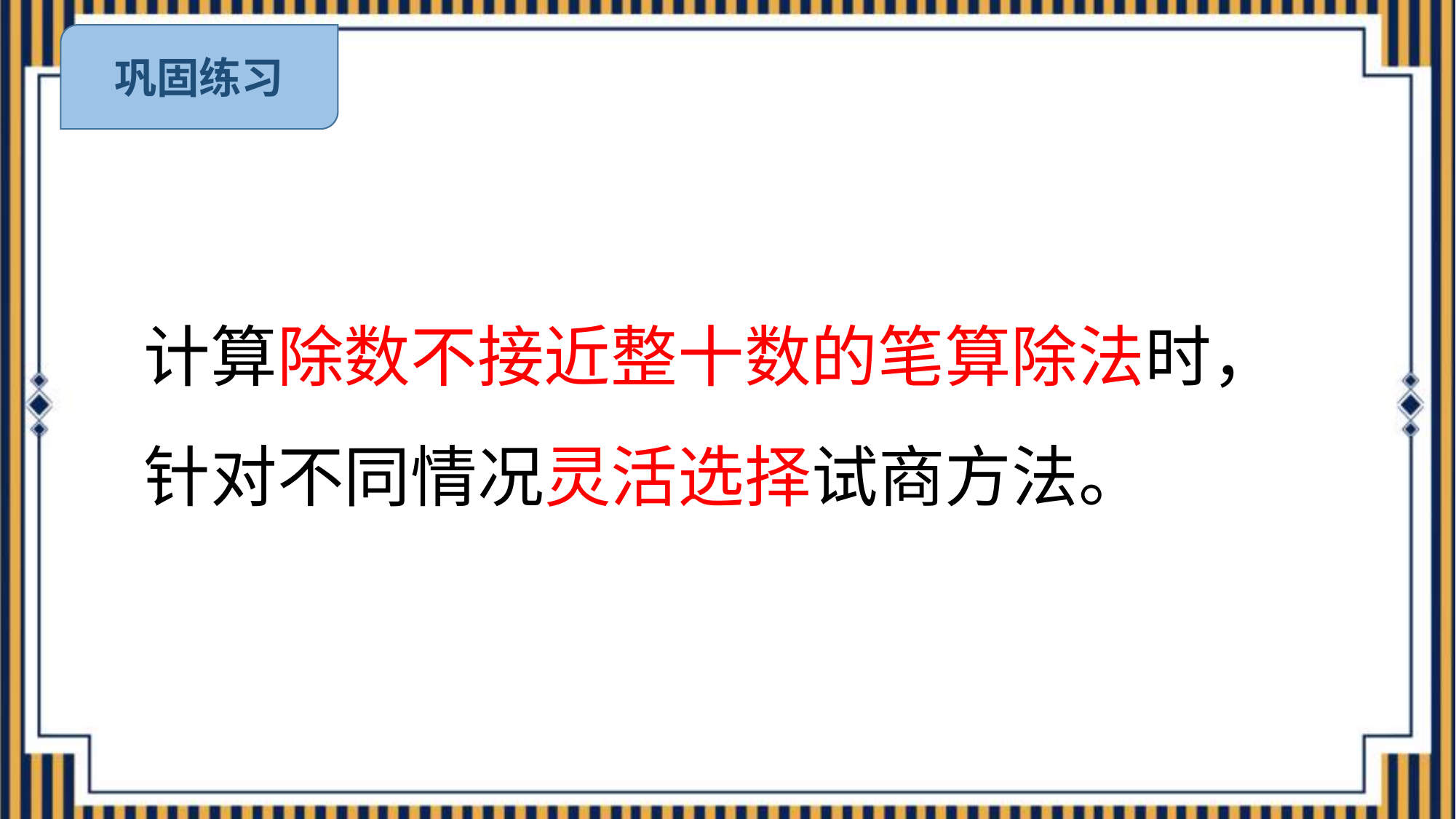

巩固练习
计算除数不接近整十数的笔算除法时，针对不同情况灵活选择试商方法。